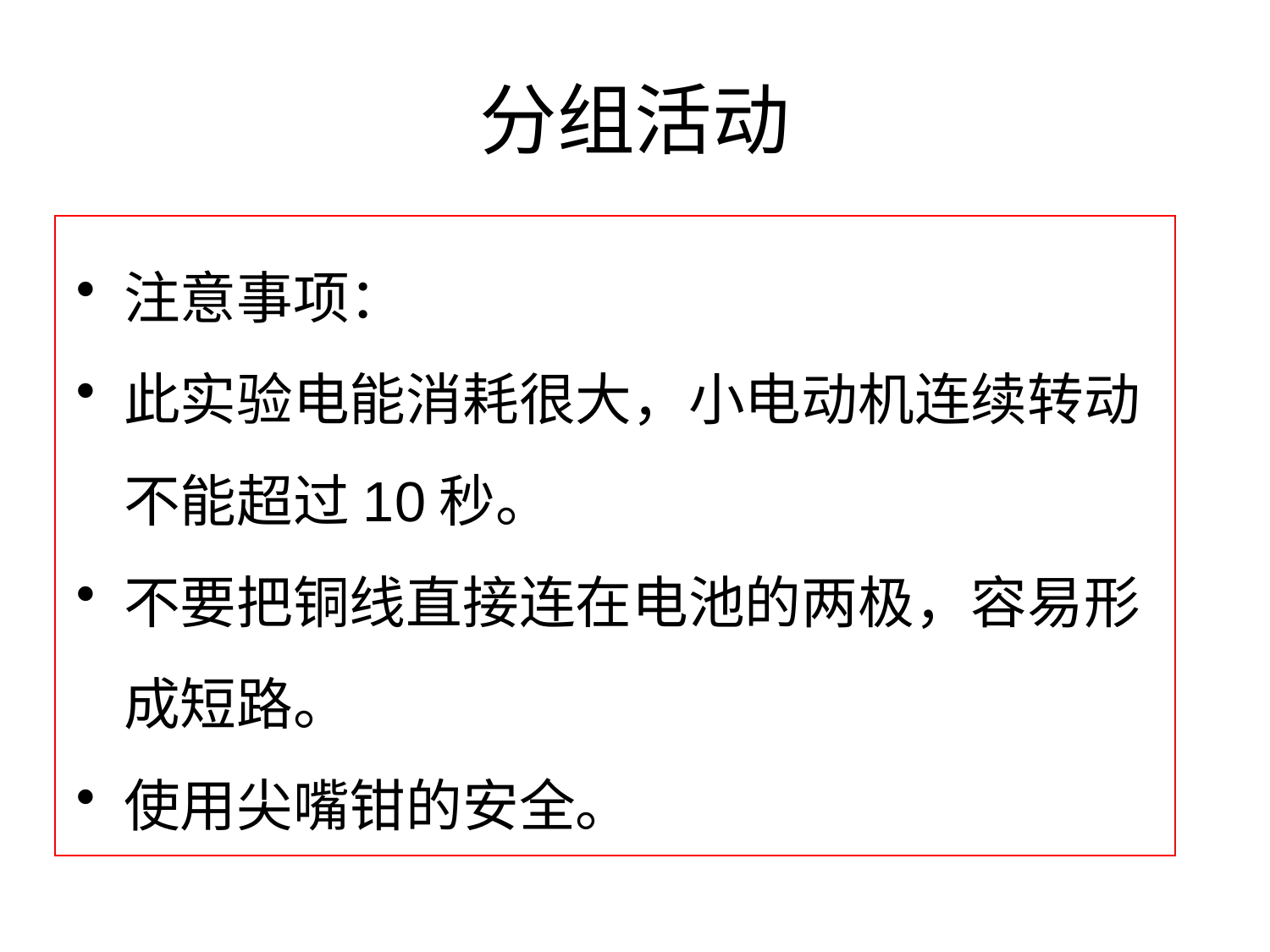

# 分组活动

注意事项：
此实验电能消耗很大，小电动机连续转动不能超过10秒。
不要把铜线直接连在电池的两极，容易形成短路。
使用尖嘴钳的安全。